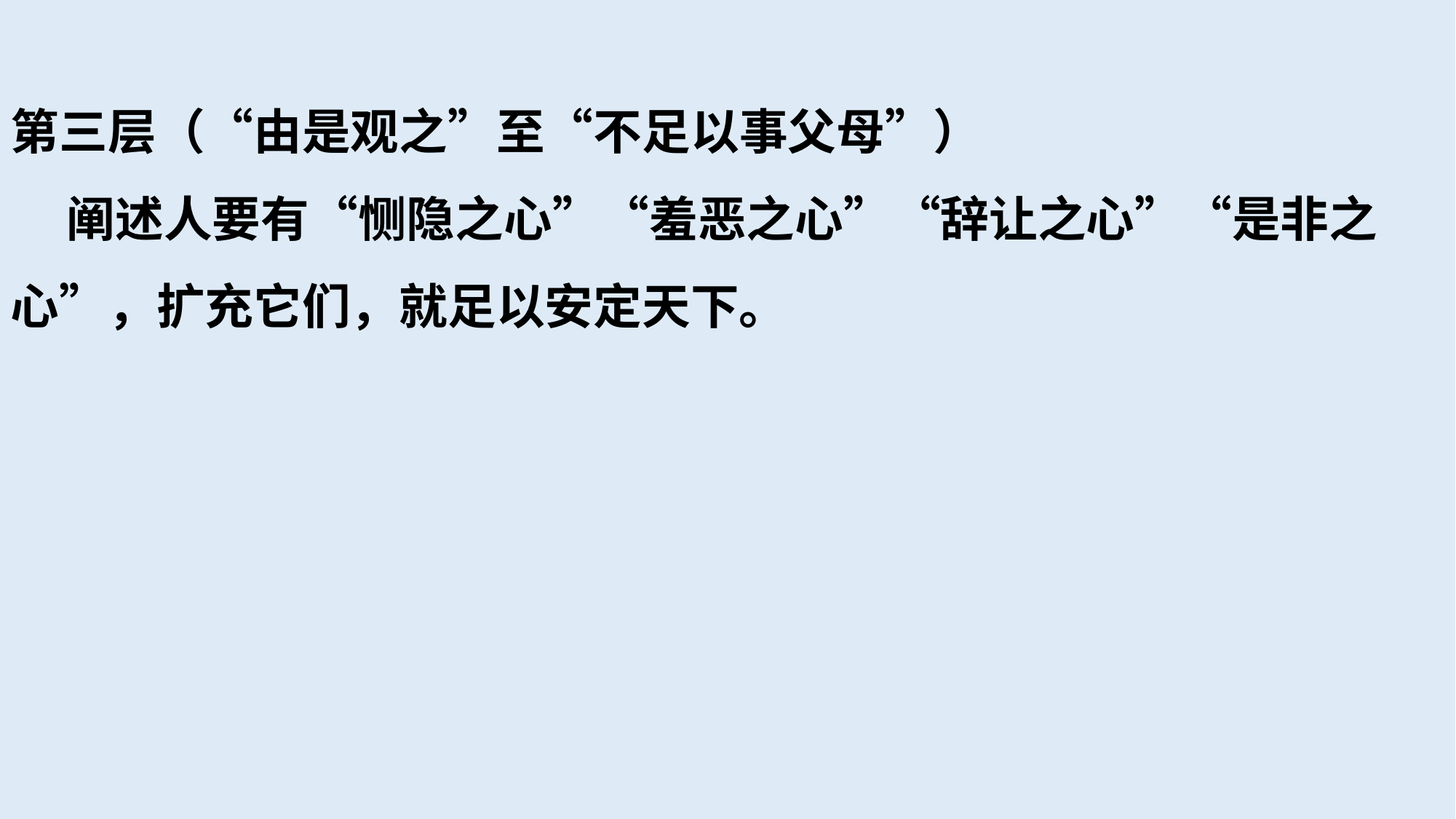

第三层（“由是观之”至“不足以事父母”）
    阐述人要有“恻隐之心”“羞恶之心”“辞让之心”“是非之心”，扩充它们，就足以安定天下。